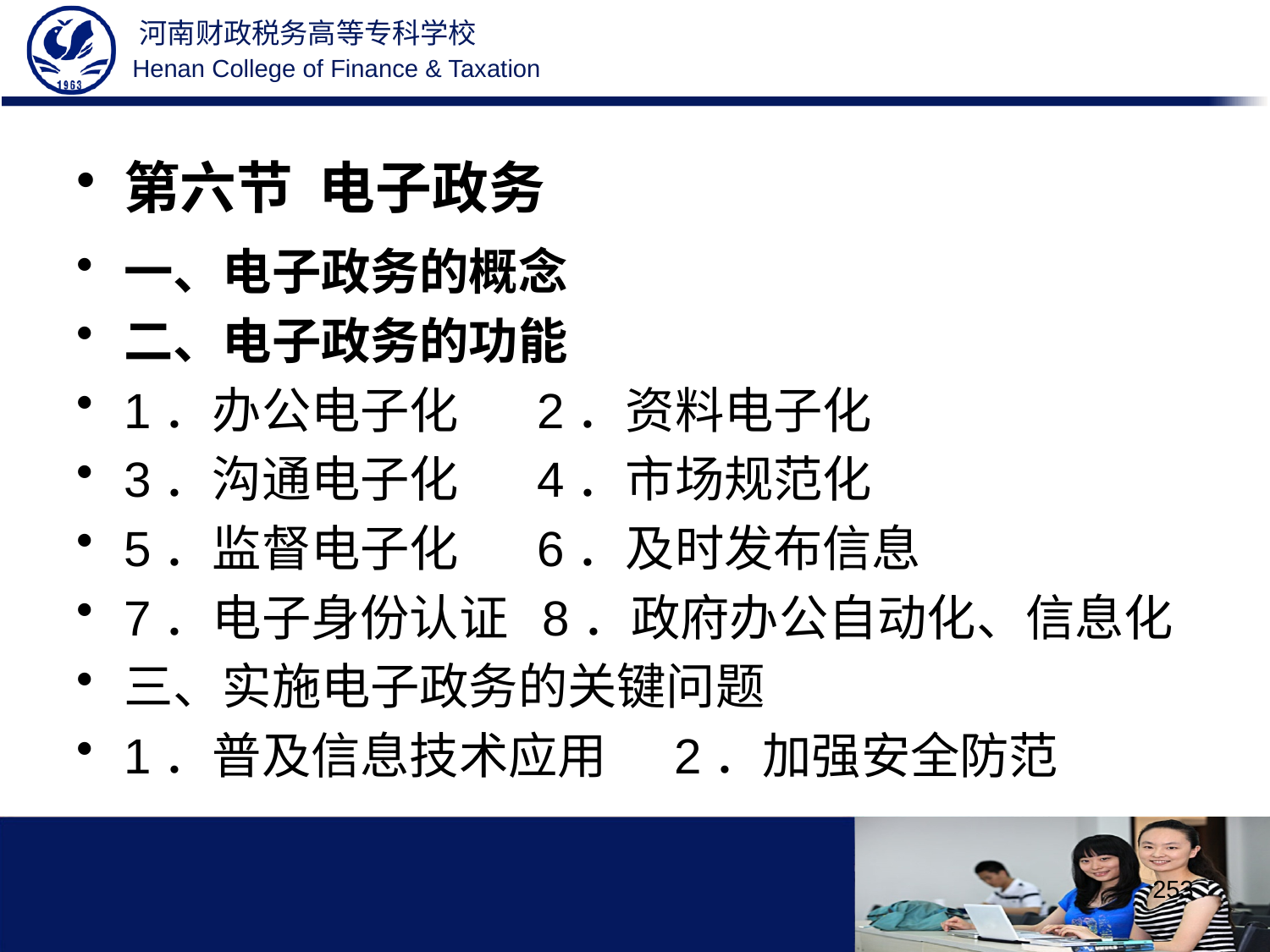

第六节  电子政务
一、电子政务的概念
二、电子政务的功能
1．办公电子化      2．资料电子化
3．沟通电子化      4．市场规范化
5．监督电子化      6．及时发布信息
7．电子身份认证  8．政府办公自动化、信息化
三、实施电子政务的关键问题
1．普及信息技术应用     2．加强安全防范

253